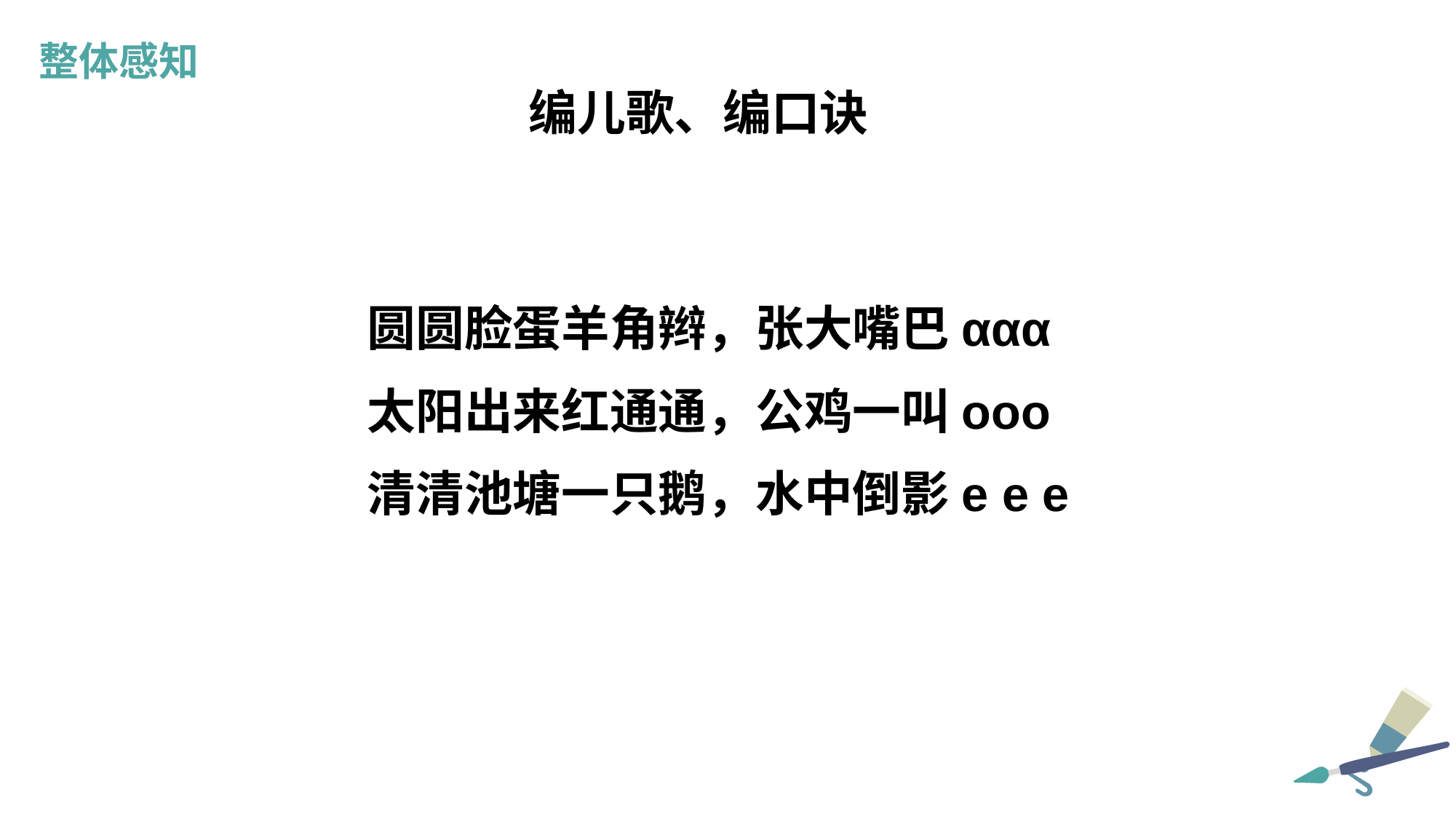

整体感知
编儿歌、编口诀

圆圆脸蛋羊角辫，张大嘴巴ααα
太阳出来红通通，公鸡一叫οοο
清清池塘一只鹅，水中倒影e e e